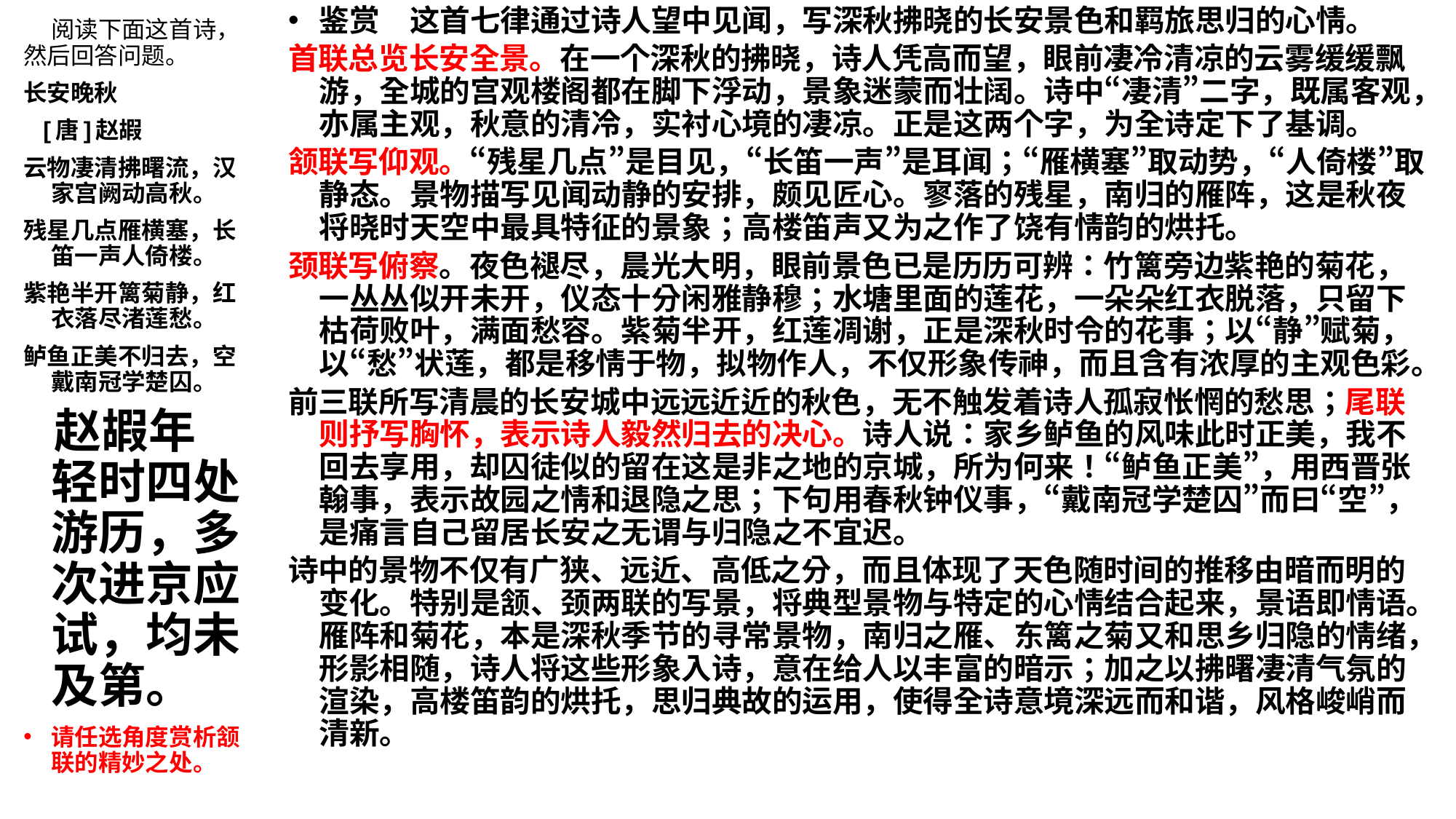

鉴赏　这首七律通过诗人望中见闻，写深秋拂晓的长安景色和羁旅思归的心情。
首联总览长安全景。在一个深秋的拂晓，诗人凭高而望，眼前凄冷清凉的云雾缓缓飘游，全城的宫观楼阁都在脚下浮动，景象迷蒙而壮阔。诗中“凄清”二字，既属客观，亦属主观，秋意的清冷，实衬心境的凄凉。正是这两个字，为全诗定下了基调。
颔联写仰观。“残星几点”是目见，“长笛一声”是耳闻；“雁横塞”取动势，“人倚楼”取静态。景物描写见闻动静的安排，颇见匠心。寥落的残星，南归的雁阵，这是秋夜将晓时天空中最具特征的景象；高楼笛声又为之作了饶有情韵的烘托。
颈联写俯察。夜色褪尽，晨光大明，眼前景色已是历历可辨：竹篱旁边紫艳的菊花，一丛丛似开未开，仪态十分闲雅静穆；水塘里面的莲花，一朵朵红衣脱落，只留下枯荷败叶，满面愁容。紫菊半开，红莲凋谢，正是深秋时令的花事；以“静”赋菊，以“愁”状莲，都是移情于物，拟物作人，不仅形象传神，而且含有浓厚的主观色彩。
前三联所写清晨的长安城中远远近近的秋色，无不触发着诗人孤寂怅惘的愁思；尾联则抒写胸怀，表示诗人毅然归去的决心。诗人说：家乡鲈鱼的风味此时正美，我不回去享用，却囚徒似的留在这是非之地的京城，所为何来！“鲈鱼正美”，用西晋张翰事，表示故园之情和退隐之思；下句用春秋钟仪事，“戴南冠学楚囚”而曰“空”，是痛言自己留居长安之无谓与归隐之不宜迟。
诗中的景物不仅有广狭、远近、高低之分，而且体现了天色随时间的推移由暗而明的变化。特别是颔、颈两联的写景，将典型景物与特定的心情结合起来，景语即情语。雁阵和菊花，本是深秋季节的寻常景物，南归之雁、东篱之菊又和思乡归隐的情绪，形影相随，诗人将这些形象入诗，意在给人以丰富的暗示；加之以拂曙凄清气氛的渲染，高楼笛韵的烘托，思归典故的运用，使得全诗意境深远而和谐，风格峻峭而清新。

阅读下面这首诗，然后回答问题。
长安晚秋
   [唐]赵嘏
云物凄清拂曙流，汉家宫阙动高秋。
残星几点雁横塞，长笛一声人倚楼。
紫艳半开篱菊静，红衣落尽渚莲愁。
鲈鱼正美不归去，空戴南冠学楚囚。
  赵嘏年轻时四处游历，多次进京应试，均未及第。
请任选角度赏析颔联的精妙之处。